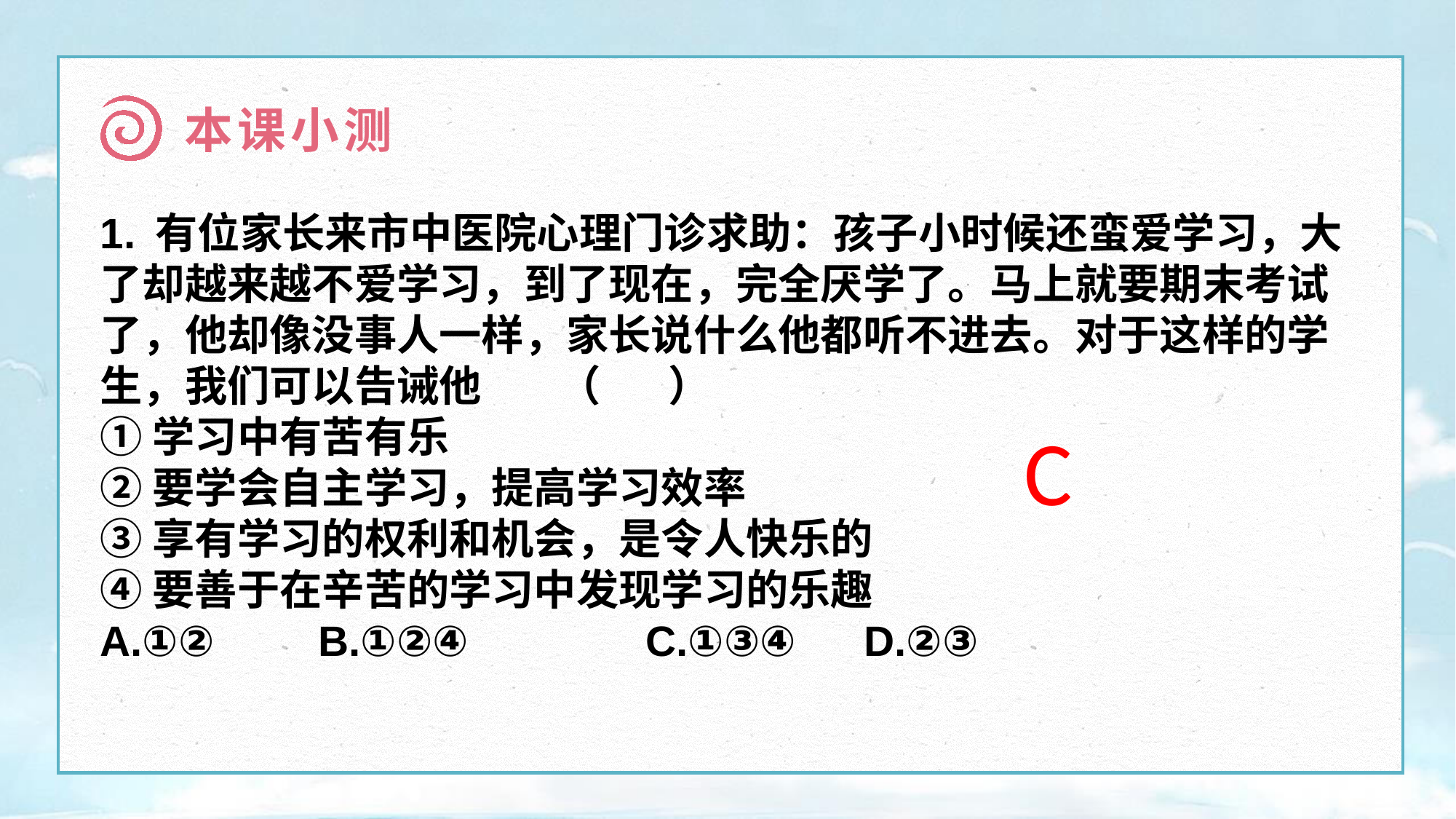

本课小测

1. 有位家长来市中医院心理门诊求助：孩子小时候还蛮爱学习，大了却越来越不爱学习，到了现在，完全厌学了。马上就要期末考试了，他却像没事人一样，家长说什么他都听不进去。对于这样的学生，我们可以告诫他        （       ）
①学习中有苦有乐
②要学会自主学习，提高学习效率
③享有学习的权利和机会，是令人快乐的
④要善于在辛苦的学习中发现学习的乐趣
A.①②     	B.①②④    		C.①③④    	D.②③
C